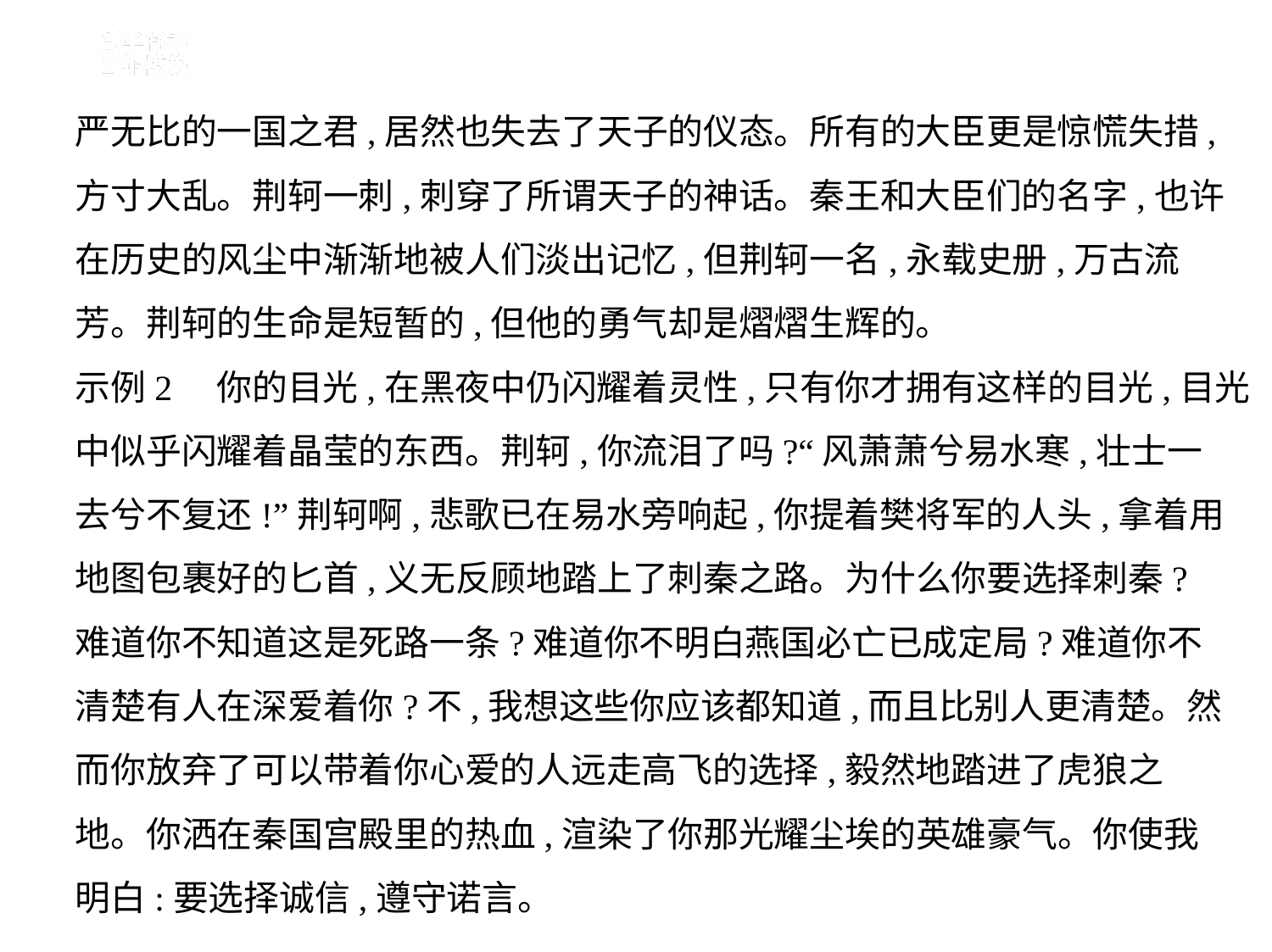

严无比的一国之君,居然也失去了天子的仪态。所有的大臣更是惊慌失措,
方寸大乱。荆轲一刺,刺穿了所谓天子的神话。秦王和大臣们的名字,也许
在历史的风尘中渐渐地被人们淡出记忆,但荆轲一名,永载史册,万古流
芳。荆轲的生命是短暂的,但他的勇气却是熠熠生辉的。
示例2    你的目光,在黑夜中仍闪耀着灵性,只有你才拥有这样的目光,目光
中似乎闪耀着晶莹的东西。荆轲,你流泪了吗?“风萧萧兮易水寒,壮士一
去兮不复还!”荆轲啊,悲歌已在易水旁响起,你提着樊将军的人头,拿着用
地图包裹好的匕首,义无反顾地踏上了刺秦之路。为什么你要选择刺秦?
难道你不知道这是死路一条?难道你不明白燕国必亡已成定局?难道你不
清楚有人在深爱着你?不,我想这些你应该都知道,而且比别人更清楚。然
而你放弃了可以带着你心爱的人远走高飞的选择,毅然地踏进了虎狼之
地。你洒在秦国宫殿里的热血,渲染了你那光耀尘埃的英雄豪气。你使我
明白:要选择诚信,遵守诺言。